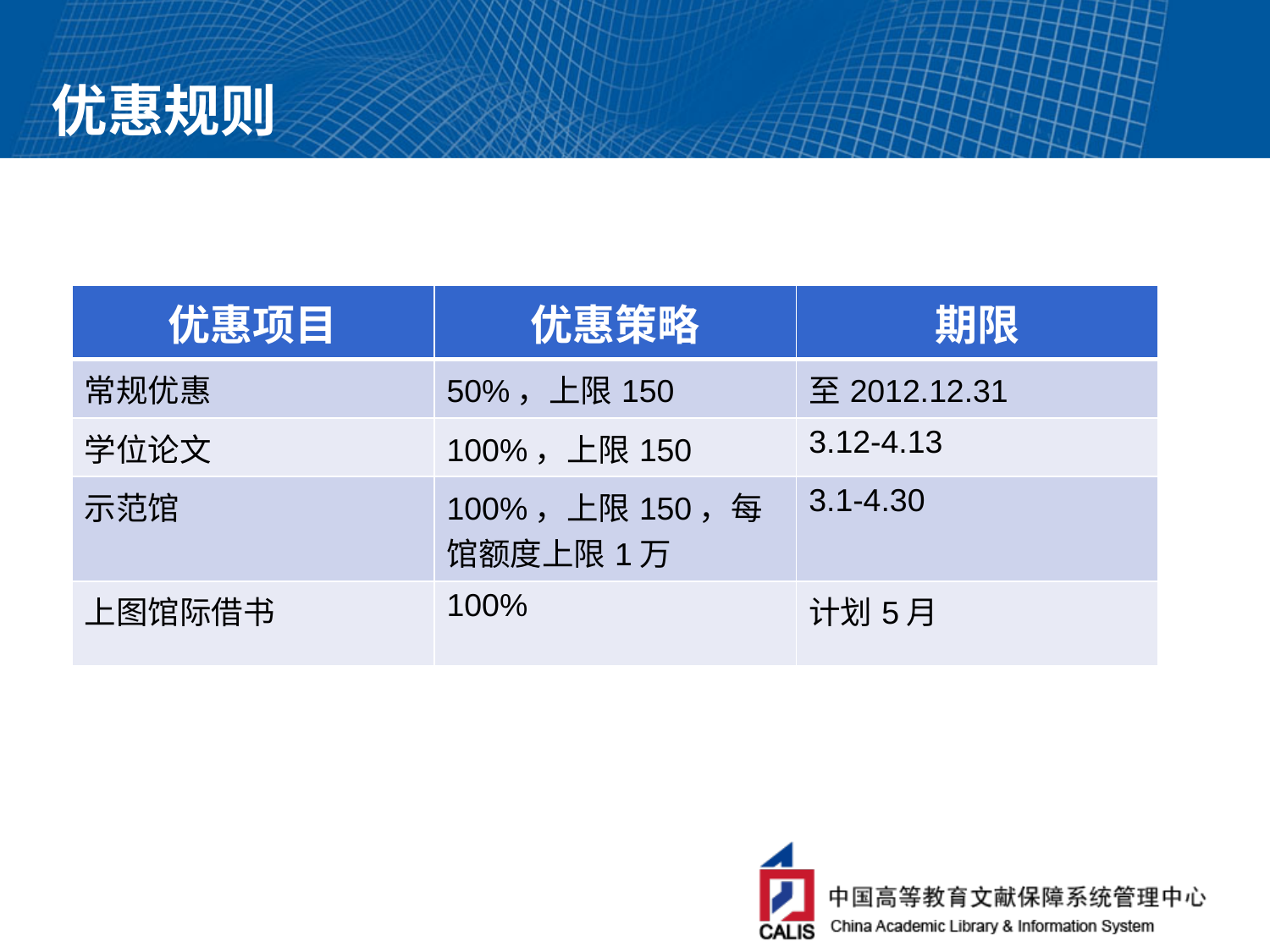

# 优惠规则
| 优惠项目 | 优惠策略 | 期限 |
| --- | --- | --- |
| 常规优惠 | 50%，上限150 | 至2012.12.31 |
| 学位论文 | 100%，上限150 | 3.12-4.13 |
| 示范馆 | 100%，上限150，每馆额度上限1万 | 3.1-4.30 |
| 上图馆际借书 | 100% | 计划5月 |